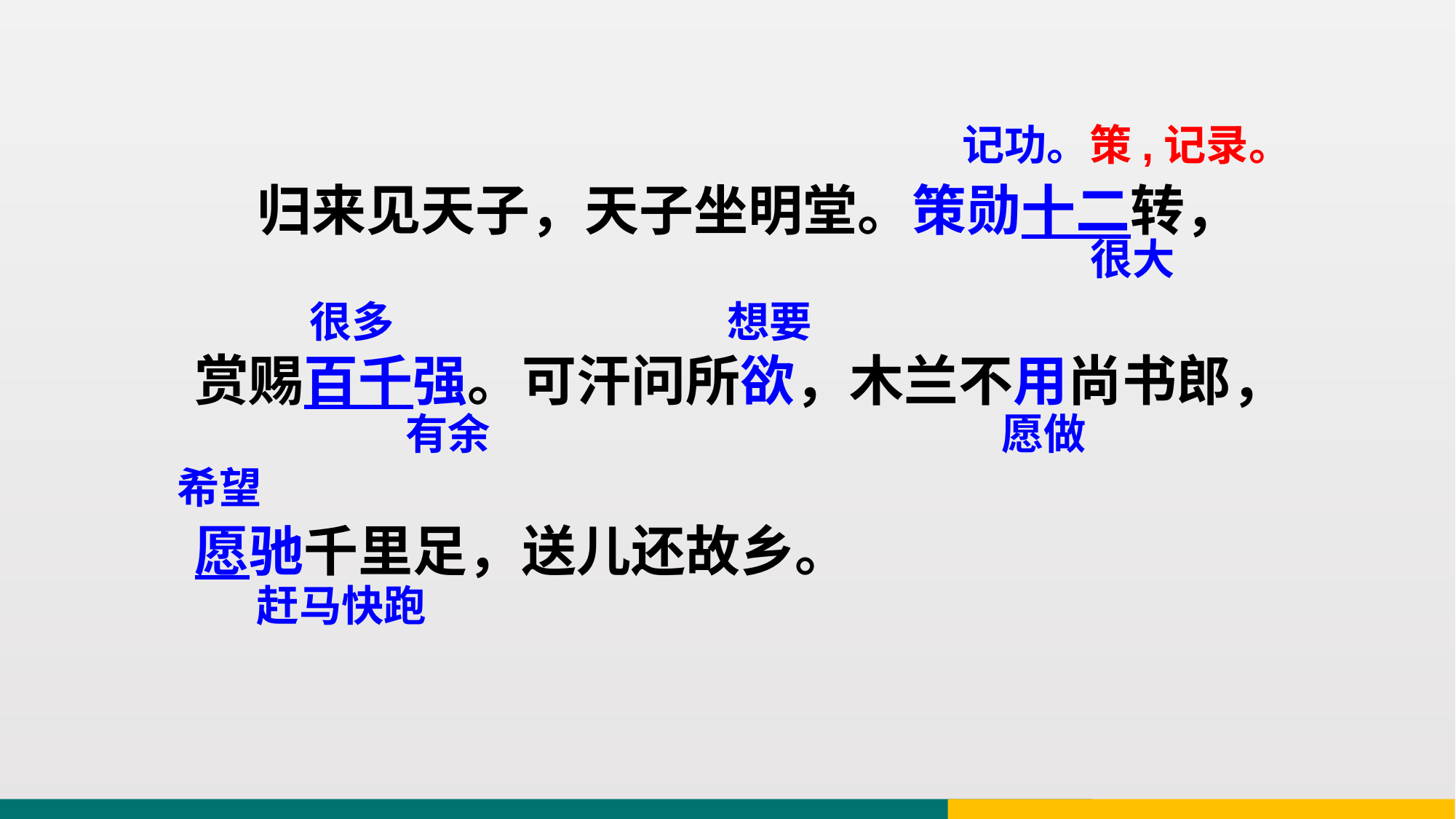

记功。策,记录。
    归来见天子，天子坐明堂。策勋十二转，

赏赐百千强。可汗问所欲，木兰不用尚书郎，

愿驰千里足，送儿还故乡。
很大
很多
想要
愿做
有余
希望
赶马快跑